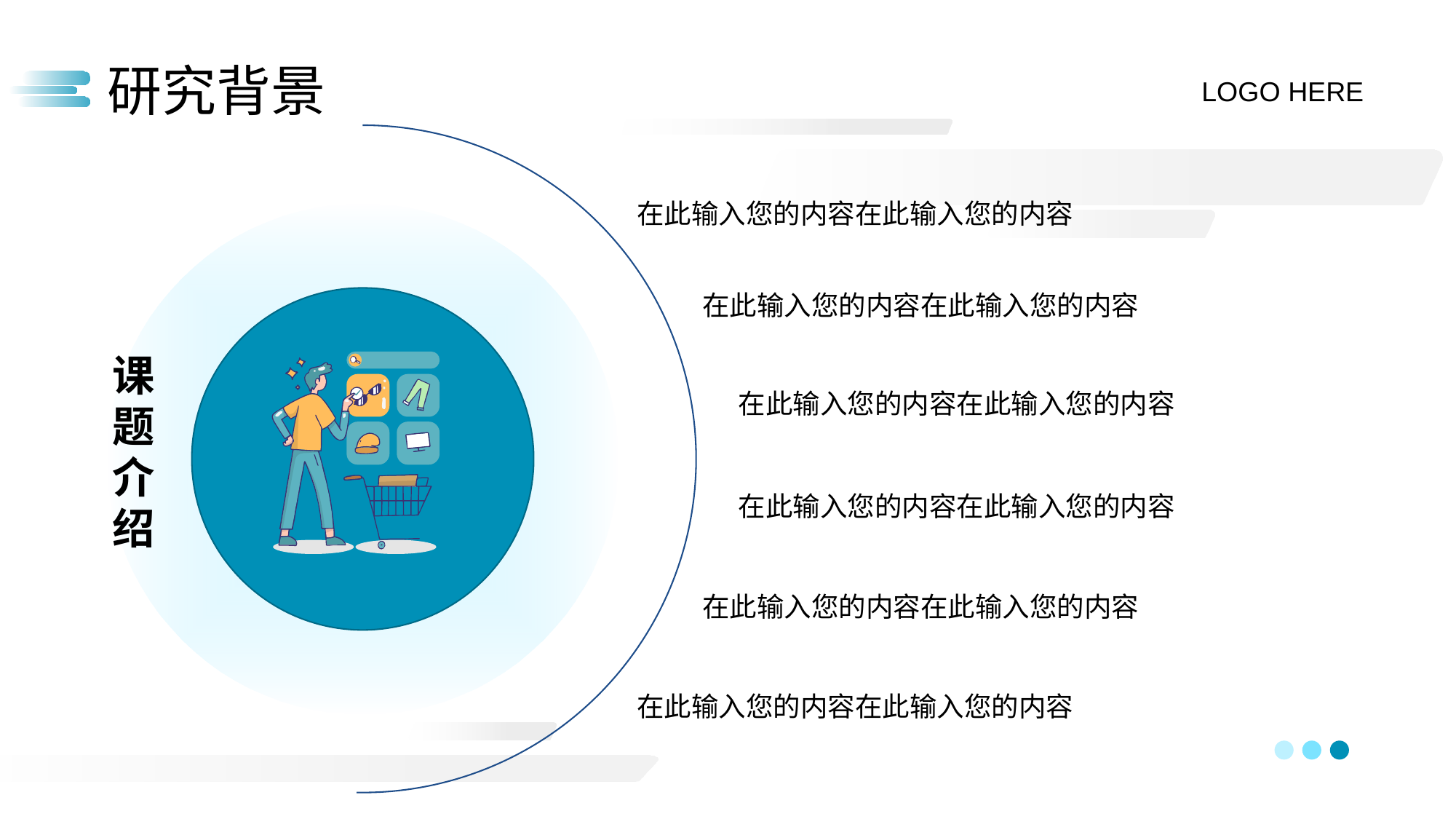

研究背景
LOGO HERE

在此输入您的内容在此输入您的内容

在此输入您的内容在此输入您的内容

课题介绍

在此输入您的内容在此输入您的内容

在此输入您的内容在此输入您的内容

在此输入您的内容在此输入您的内容

在此输入您的内容在此输入您的内容